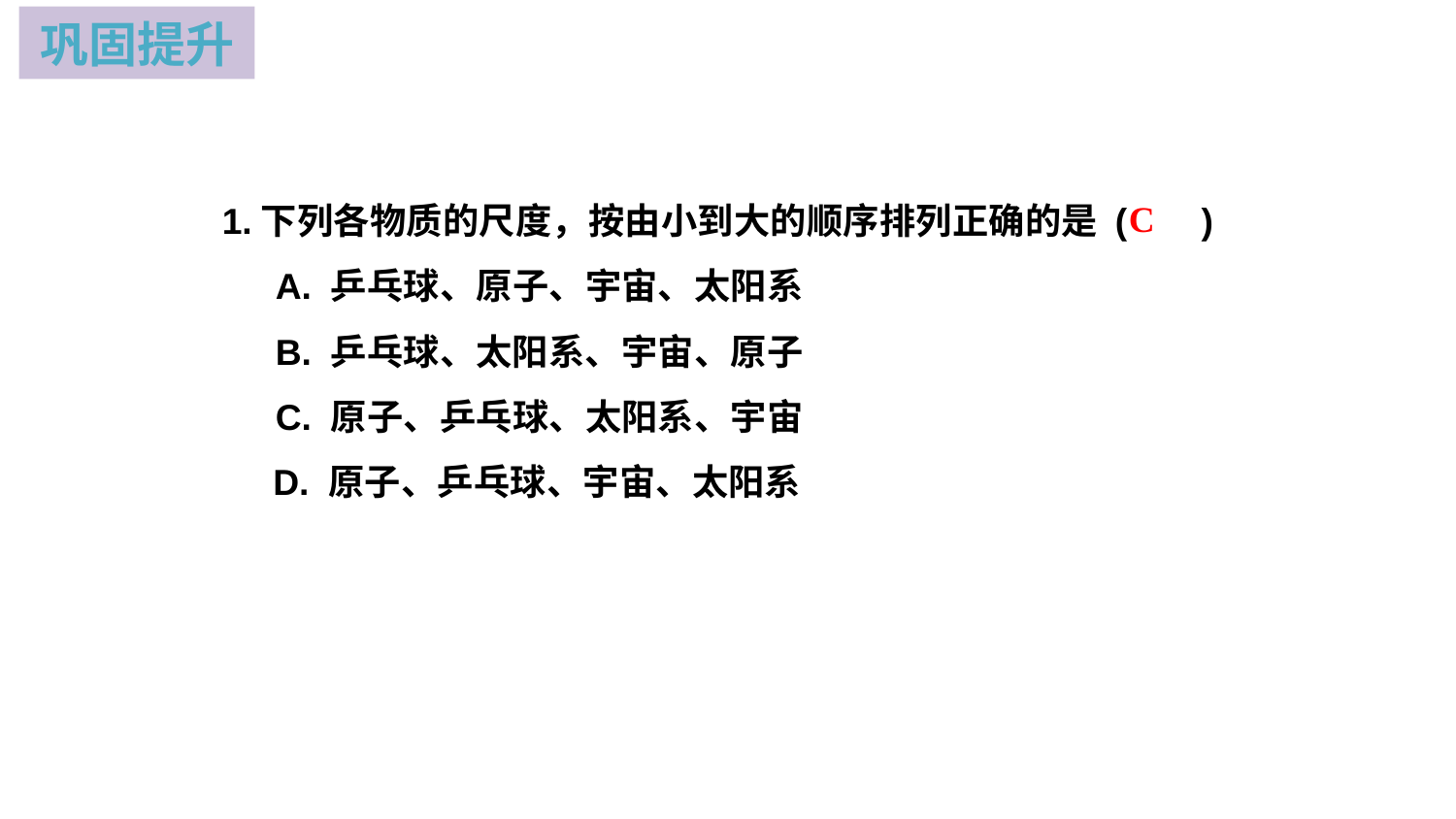

巩固提升
1.下列各物质的尺度，按由小到大的顺序排列正确的是 (  　)
　 A. 乒乓球、原子、宇宙、太阳系
　 B. 乒乓球、太阳系、宇宙、原子
　 C. 原子、乒乓球、太阳系、宇宙
     D. 原子、乒乓球、宇宙、太阳系
C